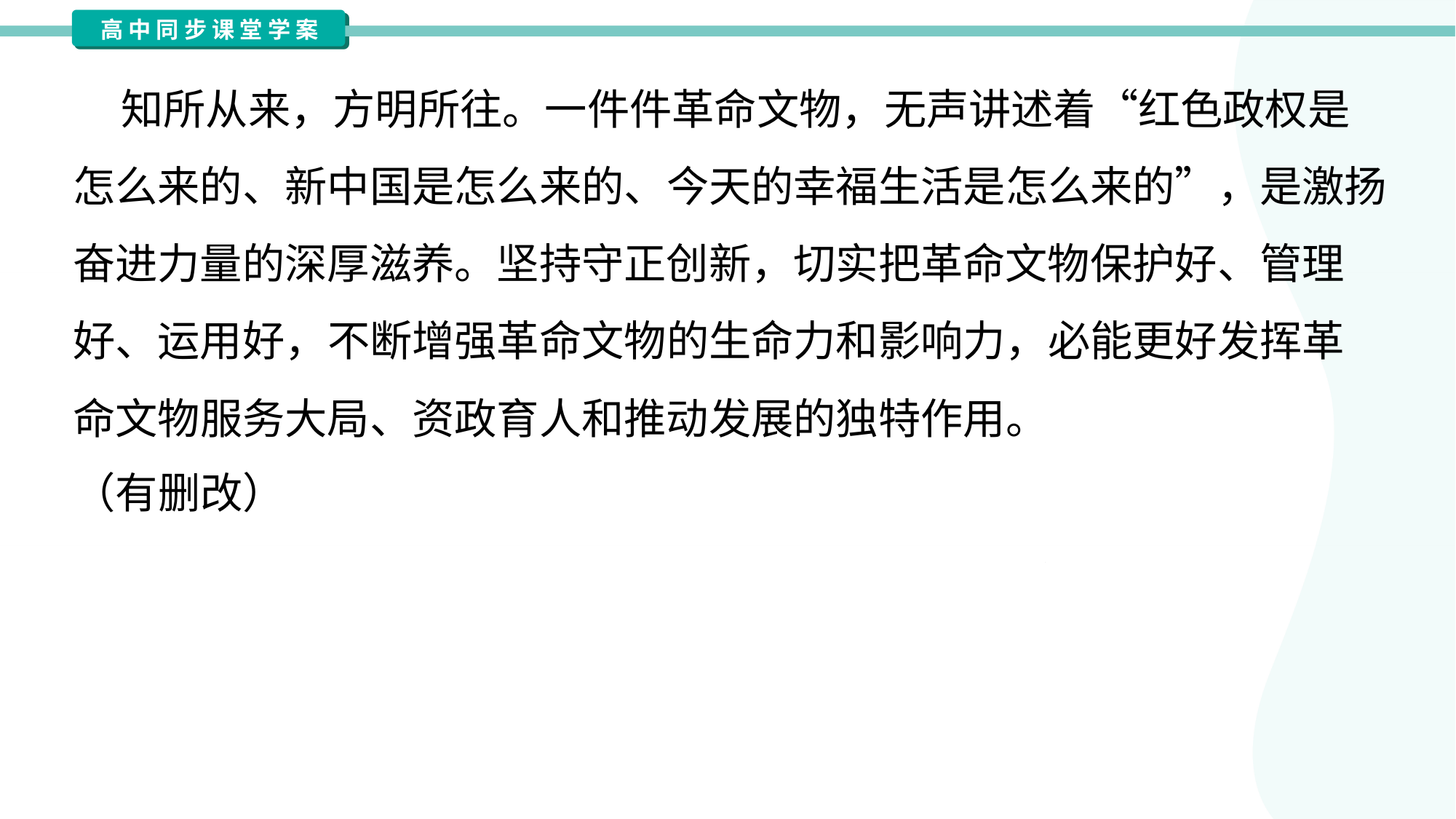

知所从来，方明所往。一件件革命文物，无声讲述着“红色政权是
怎么来的、新中国是怎么来的、今天的幸福生活是怎么来的”，是激扬
奋进力量的深厚滋养。坚持守正创新，切实把革命文物保护好、管理
好、运用好，不断增强革命文物的生命力和影响力，必能更好发挥革
命文物服务大局、资政育人和推动发展的独特作用。
（有删改）#1.9